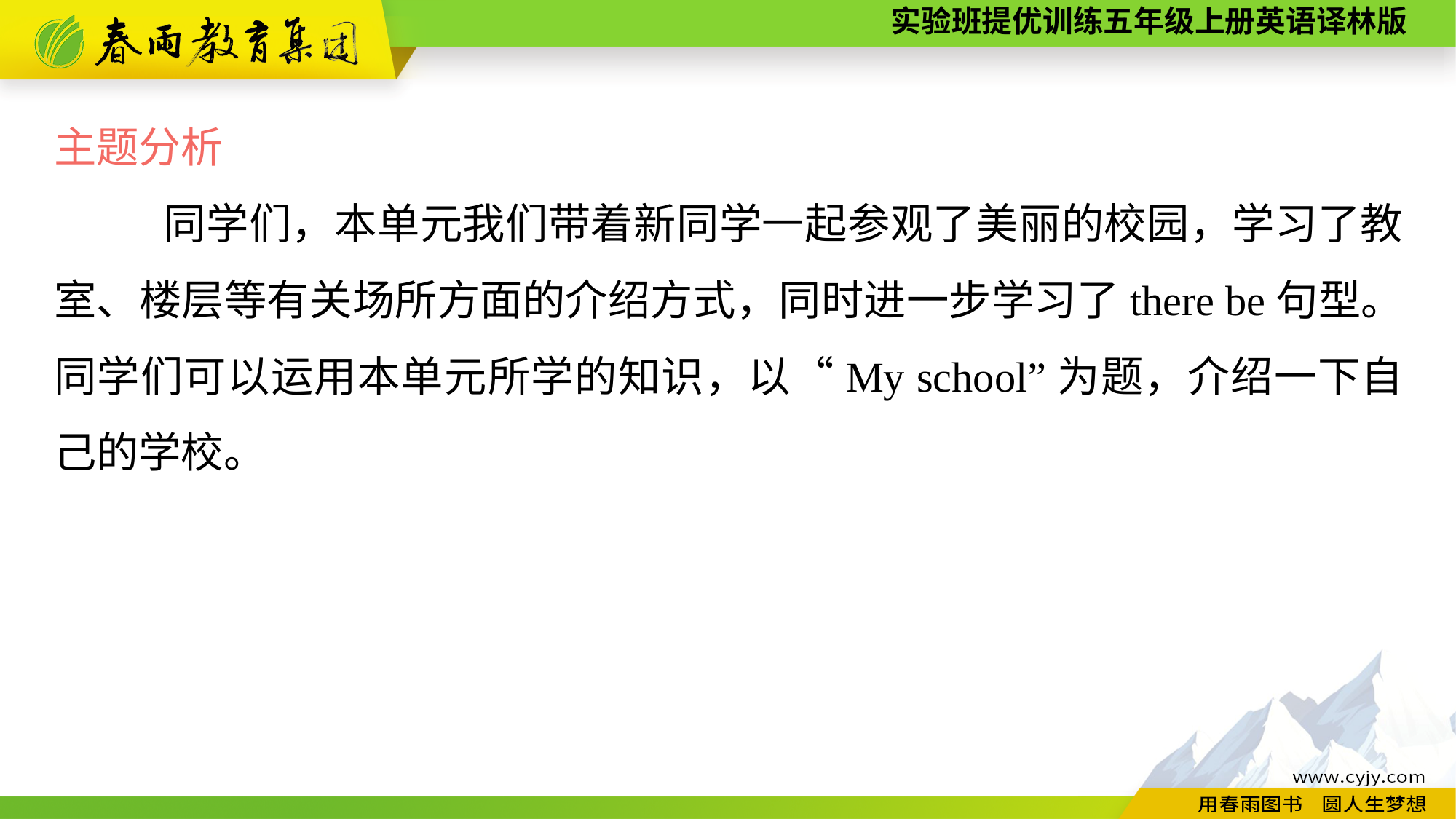

主题分析
	同学们，本单元我们带着新同学一起参观了美丽的校园，学习了教室、楼层等有关场所方面的介绍方式，同时进一步学习了there be句型。同学们可以运用本单元所学的知识，以“My school”为题，介绍一下自己的学校。